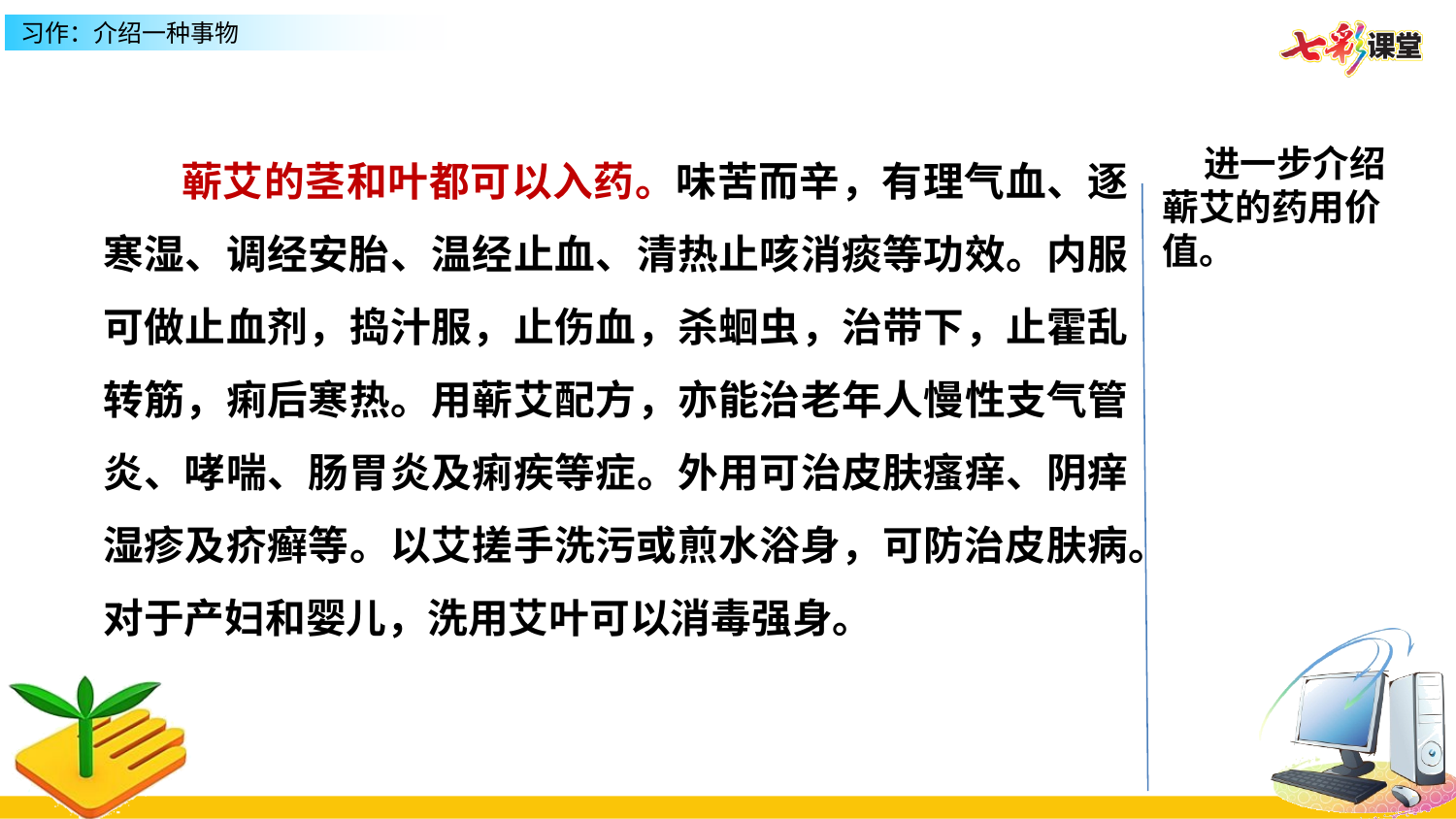

蕲艾的茎和叶都可以入药。味苦而辛，有理气血、逐寒湿、调经安胎、温经止血、清热止咳消痰等功效。内服可做止血剂，捣汁服，止伤血，杀蛔虫，治带下，止霍乱转筋，痢后寒热。用蕲艾配方，亦能治老年人慢性支气管炎、哮喘、肠胃炎及痢疾等症。外用可治皮肤瘙痒、阴痒湿疹及疥癣等。以艾搓手洗污或煎水浴身，可防治皮肤病。对于产妇和婴儿，洗用艾叶可以消毒强身。

    进一步介绍蕲艾的药用价值。